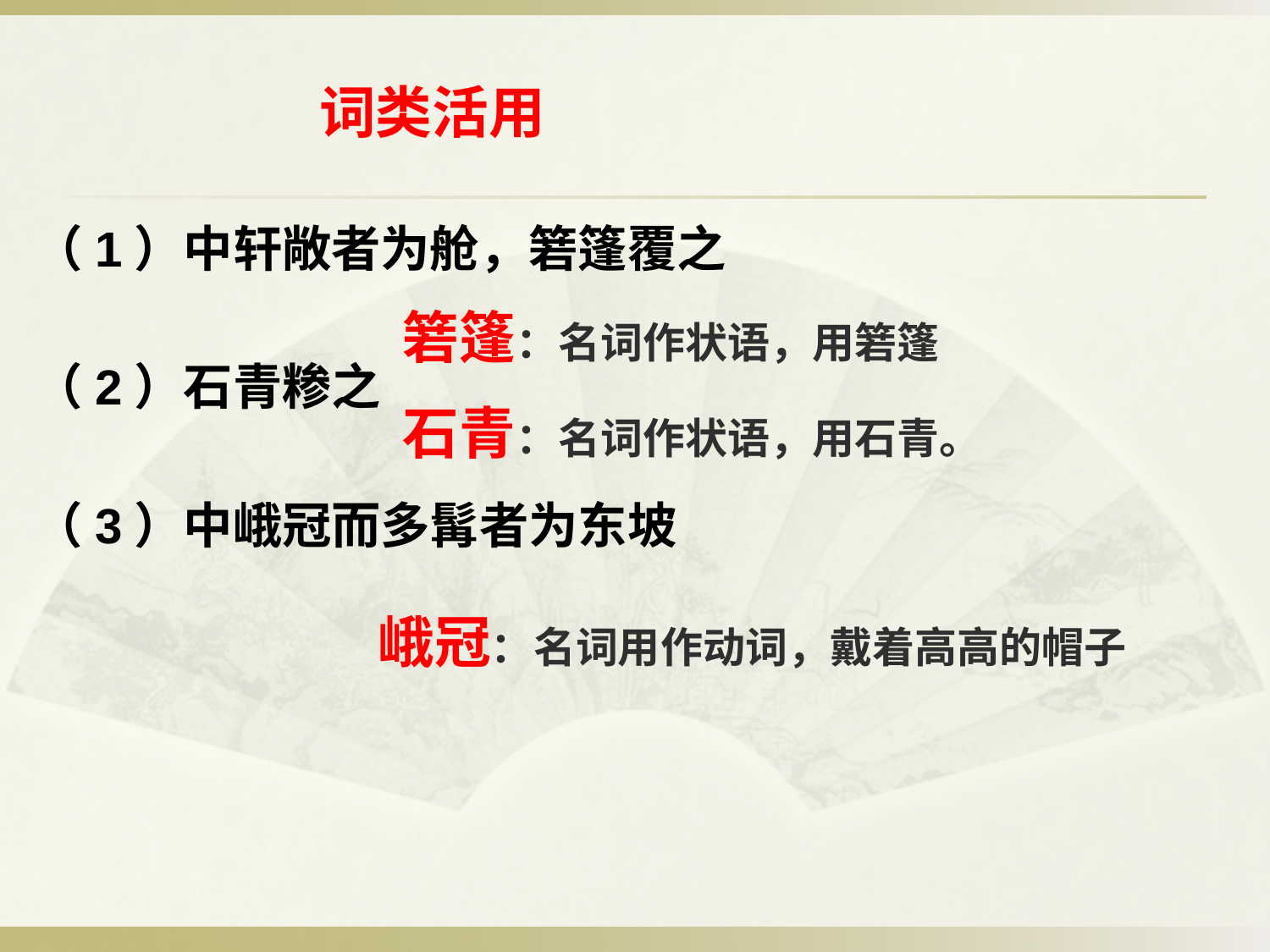

# 词类活用
（1）中轩敞者为舱，箬篷覆之

（2）石青糁之

（3）中峨冠而多髯者为东坡

箬篷：名词作状语，用箬篷
石青：名词作状语，用石青。
峨冠：名词用作动词，戴着高高的帽子